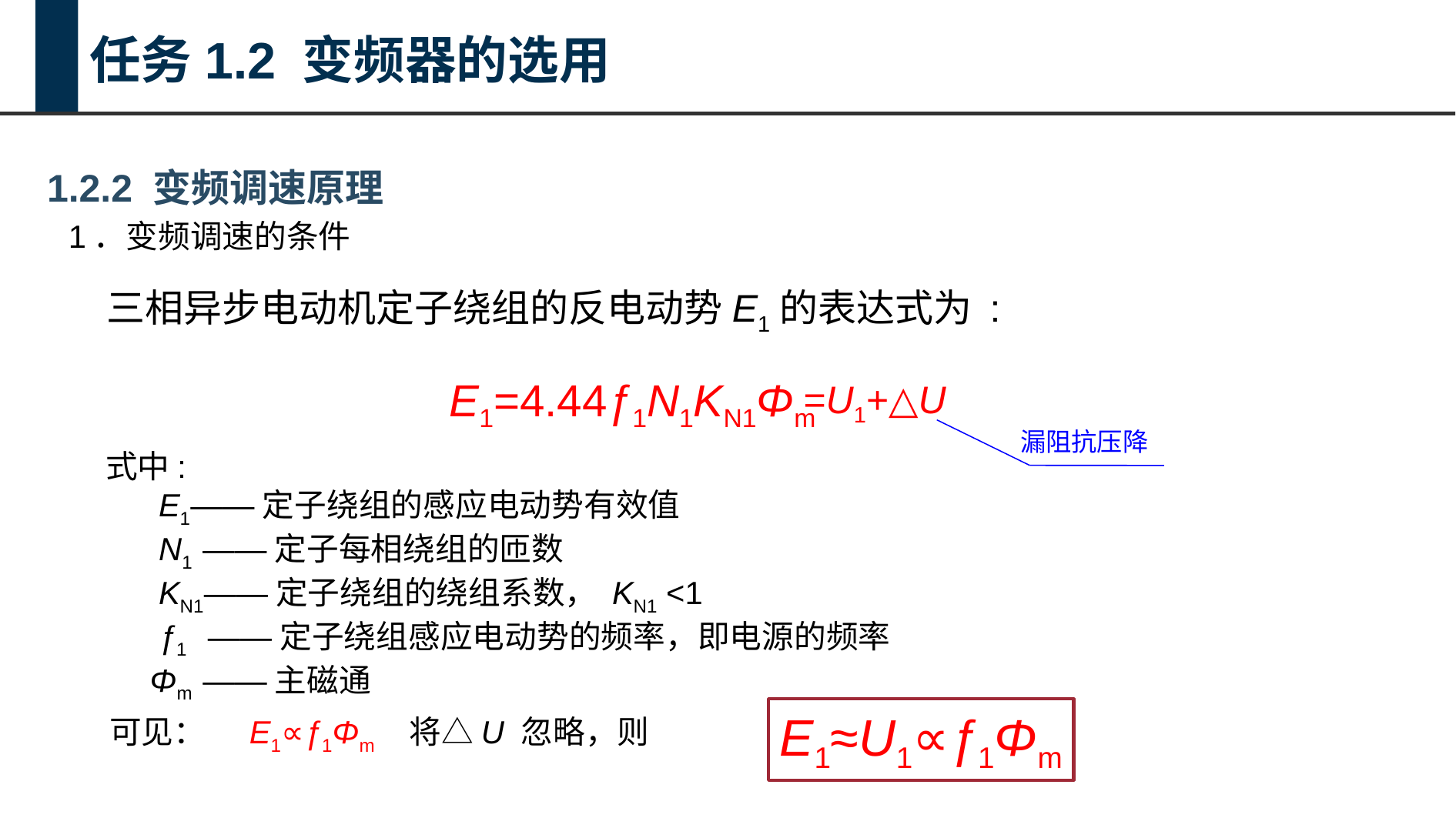

任务1.2 变频器的选用
1.2.2 变频调速原理
1．变频调速的条件
三相异步电动机定子绕组的反电动势E1的表达式为 :
E1=4.44ƒ1N1KN1Φm
=U1+△U

漏阻抗压降

式中:
      E1——定子绕组的感应电动势有效值
      N1  ——定子每相绕组的匝数
      KN1——定子绕组的绕组系数， KN1 <1
      ƒ1    ——定子绕组感应电动势的频率，即电源的频率
     Φm  ——主磁通
E1≈U1∝ƒ1Φm
可见：     E1∝ƒ1Φm   将△U 忽略，则